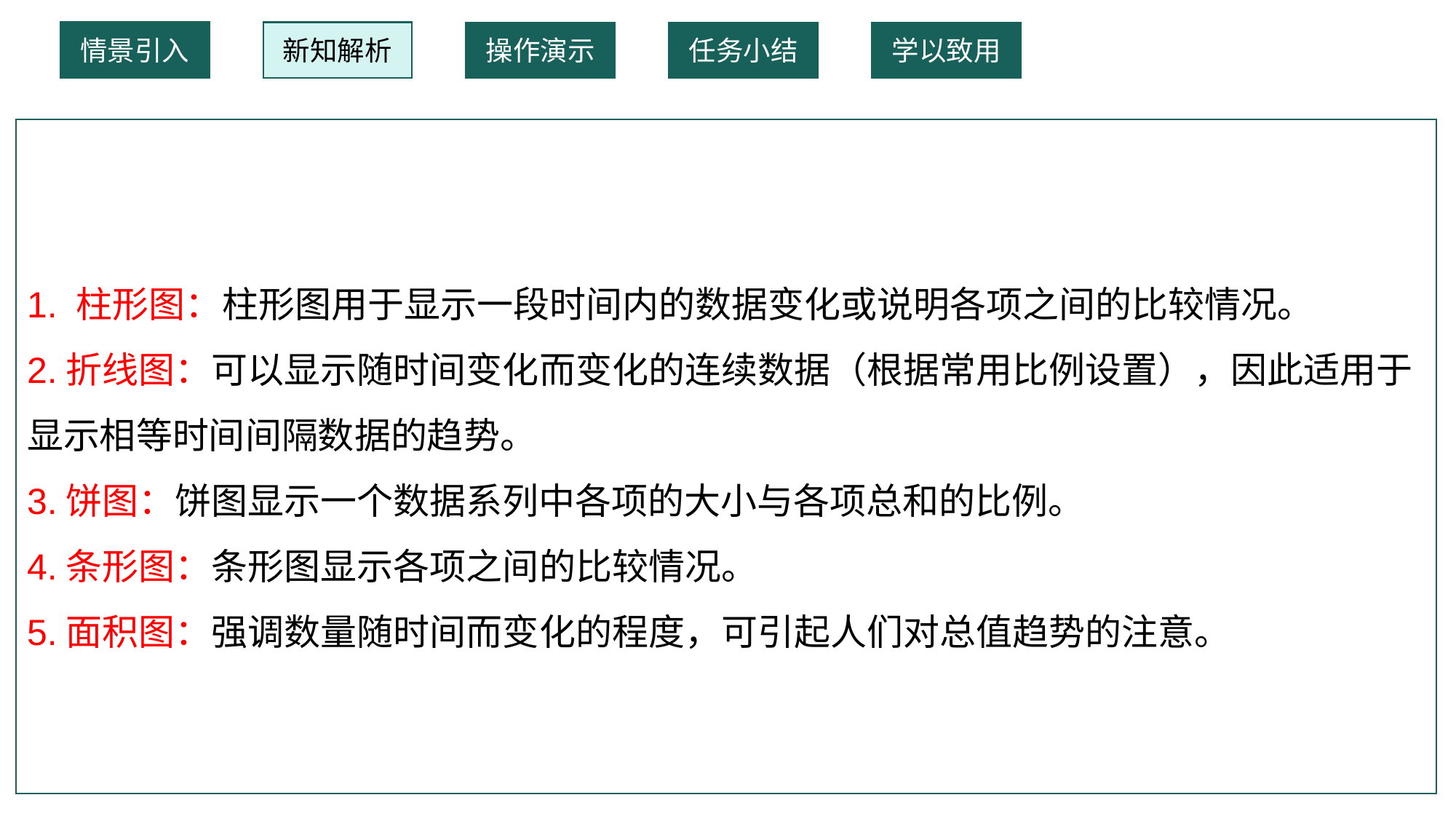

情景引入
新知解析
操作演示
任务小结
学以致用
1. 柱形图：柱形图用于显示一段时间内的数据变化或说明各项之间的比较情况。
2.折线图：可以显示随时间变化而变化的连续数据（根据常用比例设置），因此适用于显示相等时间间隔数据的趋势。
3.饼图：饼图显示一个数据系列中各项的大小与各项总和的比例。
4.条形图：条形图显示各项之间的比较情况。
5.面积图：强调数量随时间而变化的程度，可引起人们对总值趋势的注意。